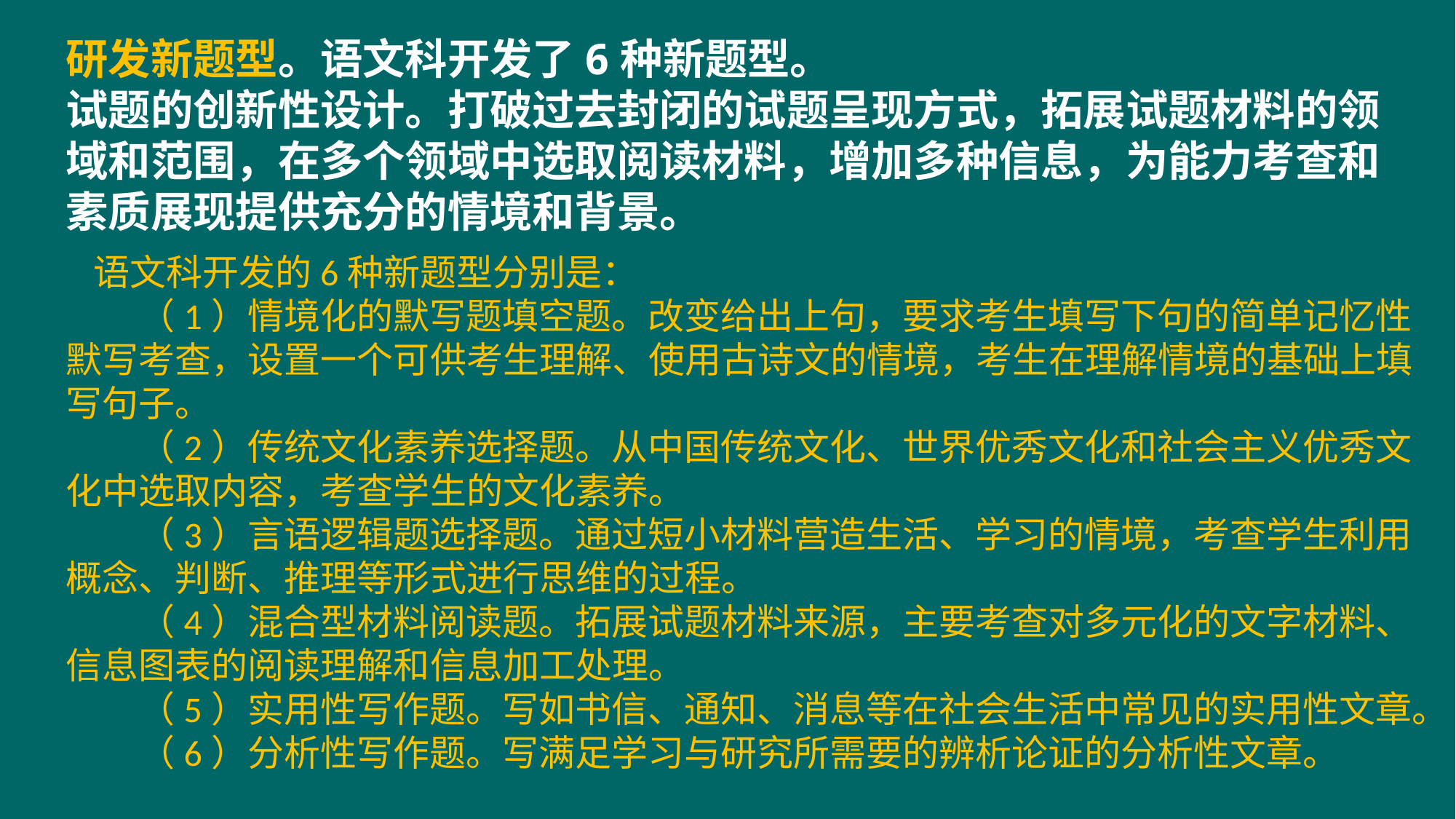

研发新题型。语文科开发了6种新题型。
试题的创新性设计。打破过去封闭的试题呈现方式，拓展试题材料的领域和范围，在多个领域中选取阅读材料，增加多种信息，为能力考查和素质展现提供充分的情境和背景。
　语文科开发的6种新题型分别是：
　　（1）情境化的默写题填空题。改变给出上句，要求考生填写下句的简单记忆性默写考查，设置一个可供考生理解、使用古诗文的情境，考生在理解情境的基础上填写句子。
　　（2）传统文化素养选择题。从中国传统文化、世界优秀文化和社会主义优秀文化中选取内容，考查学生的文化素养。
　　（3）言语逻辑题选择题。通过短小材料营造生活、学习的情境，考查学生利用概念、判断、推理等形式进行思维的过程。
　　（4）混合型材料阅读题。拓展试题材料来源，主要考查对多元化的文字材料、信息图表的阅读理解和信息加工处理。
　　（5）实用性写作题。写如书信、通知、消息等在社会生活中常见的实用性文章。
　　（6）分析性写作题。写满足学习与研究所需要的辨析论证的分析性文章。